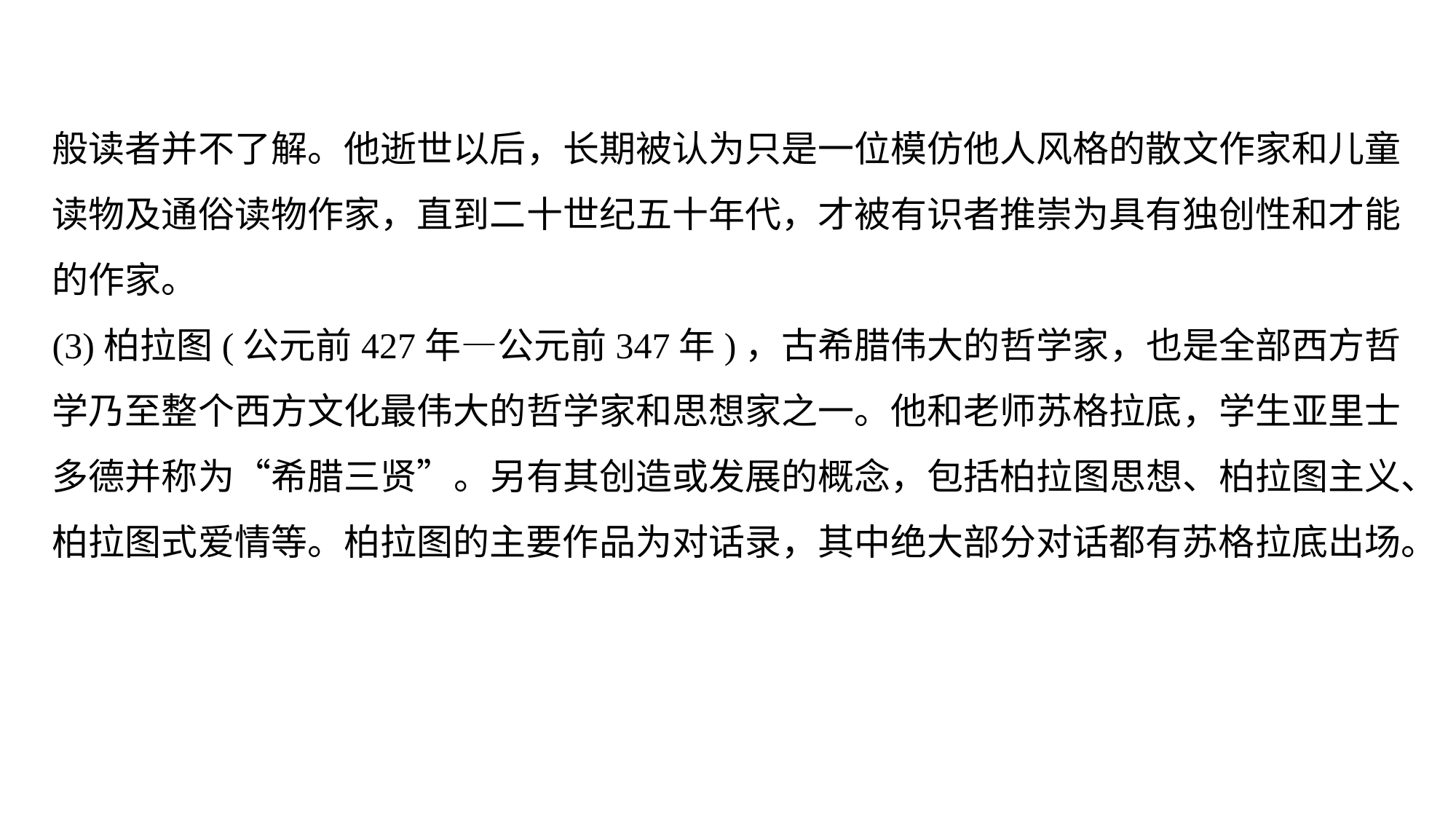

般读者并不了解。他逝世以后，长期被认为只是一位模仿他人风格的散文作家和儿童读物及通俗读物作家，直到二十世纪五十年代，才被有识者推崇为具有独创性和才能的作家。
(3)柏拉图(公元前427年—公元前347年)，古希腊伟大的哲学家，也是全部西方哲学乃至整个西方文化最伟大的哲学家和思想家之一。他和老师苏格拉底，学生亚里士多德并称为“希腊三贤”。另有其创造或发展的概念，包括柏拉图思想、柏拉图主义、柏拉图式爱情等。柏拉图的主要作品为对话录，其中绝大部分对话都有苏格拉底出场。